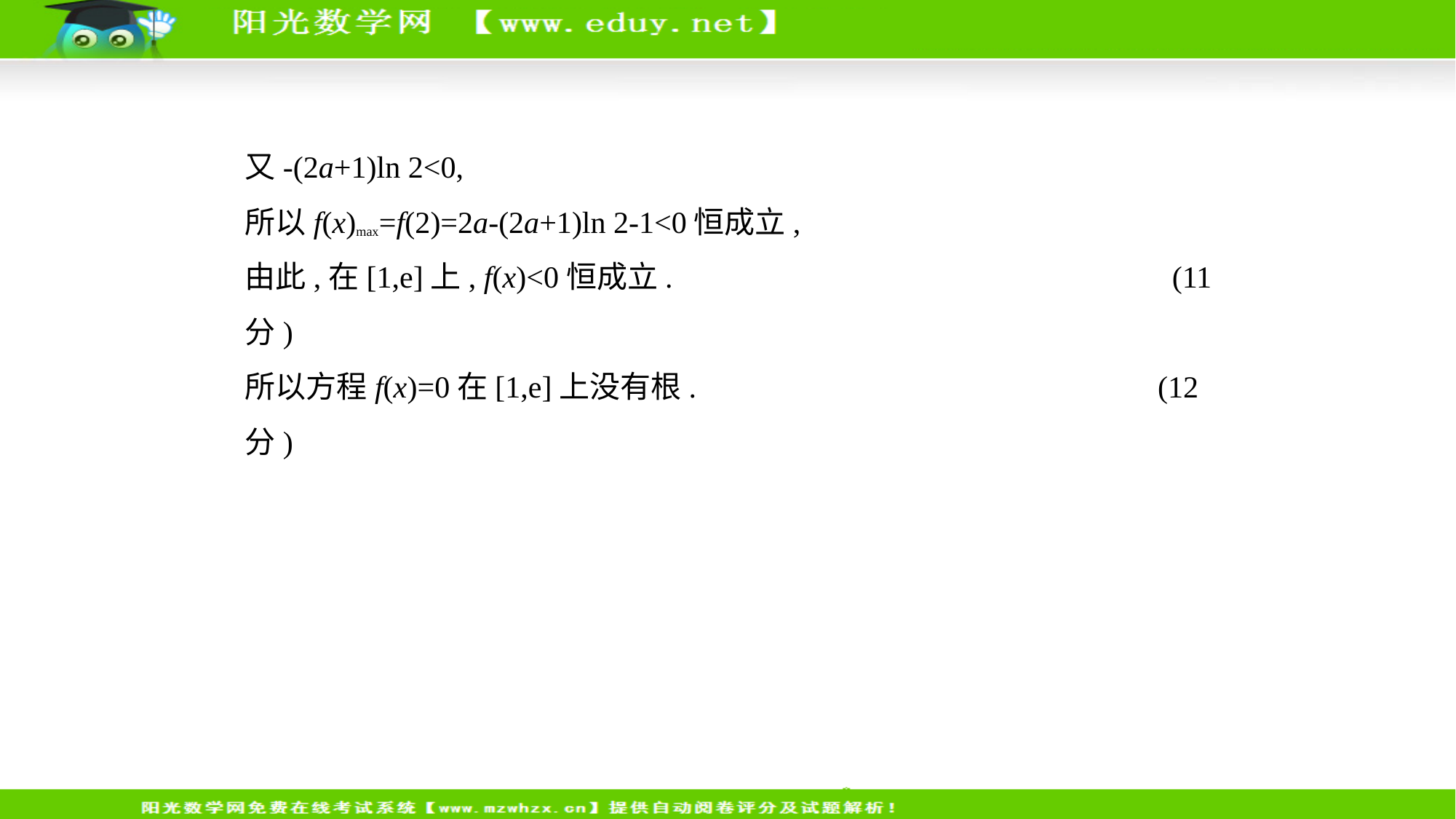

又-(2a+1)ln 2<0,
所以f(x)max=f(2)=2a-(2a+1)ln 2-1<0恒成立,
由此,在[1,e]上, f(x)<0恒成立.                                      (11分)
所以方程f(x)=0在[1,e]上没有根.                                   (12分)